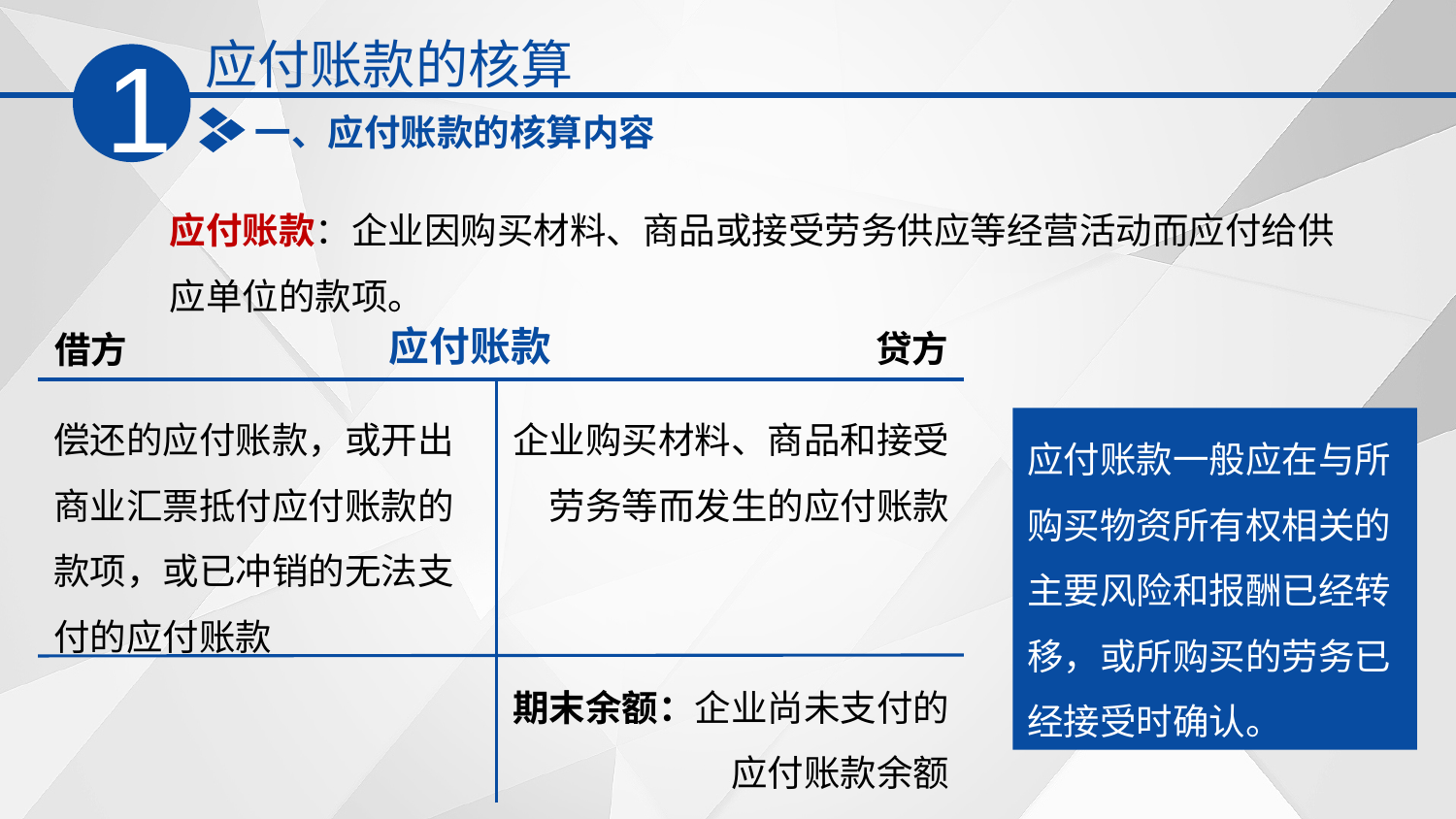

应付账款的核算
1

一、应付账款的核算内容

应付账款：企业因购买材料、商品或接受劳务供应等经营活动而应付给供应单位的款项。
应付账款
贷方
借方
偿还的应付账款，或开出商业汇票抵付应付账款的款项，或已冲销的无法支付的应付账款
企业购买材料、商品和接受劳务等而发生的应付账款
应付账款一般应在与所购买物资所有权相关的主要风险和报酬已经转移，或所购买的劳务已经接受时确认。
期末余额：企业尚未支付的应付账款余额